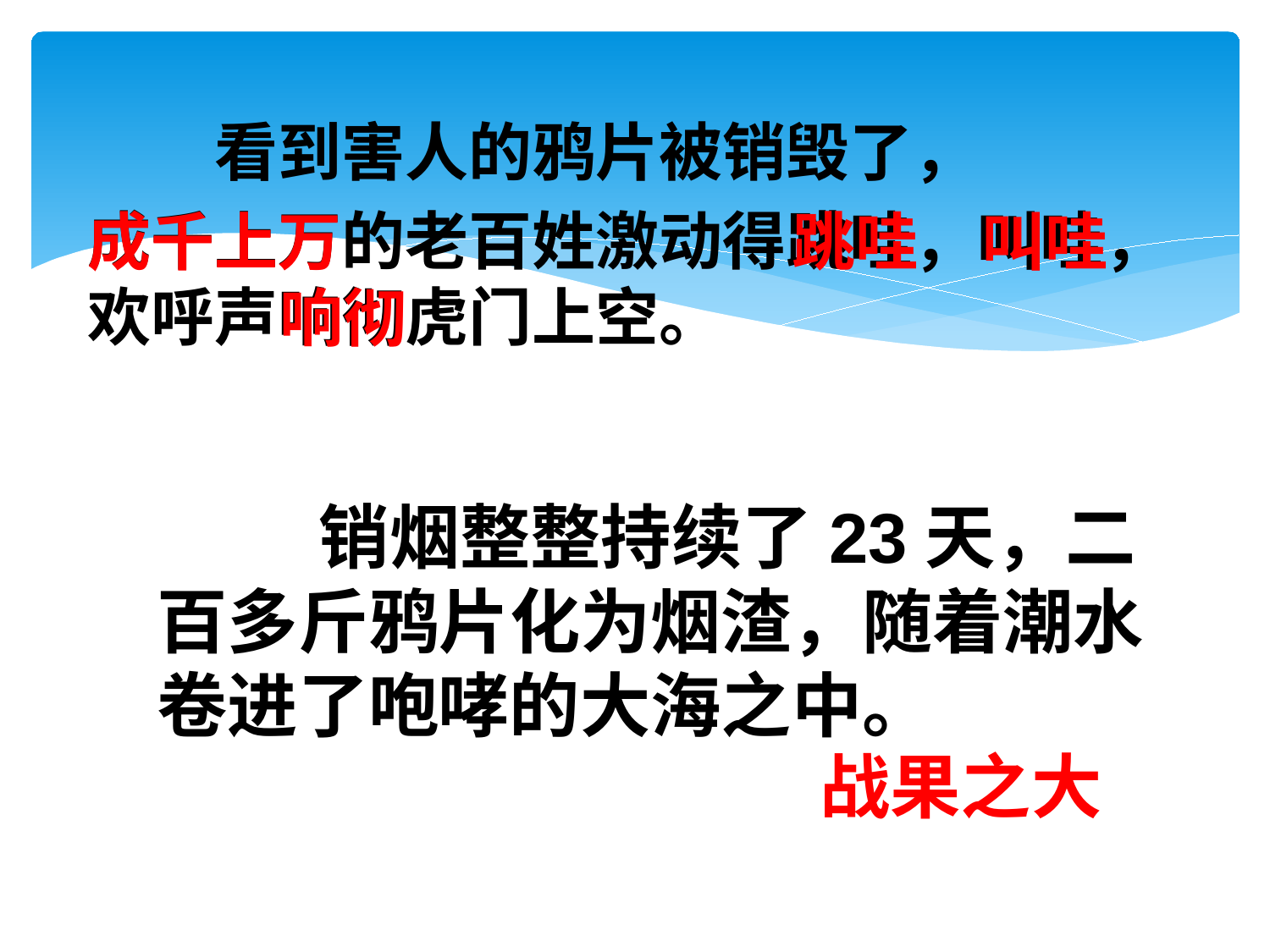

看到害人的鸦片被销毁了，
成千上万的老百姓激动得跳哇，叫哇，欢呼声响彻虎门上空。
成千上万
跳哇
叫哇
响彻
         销烟整整持续了23天，二百多斤鸦片化为烟渣，随着潮水卷进了咆哮的大海之中。
战果之大